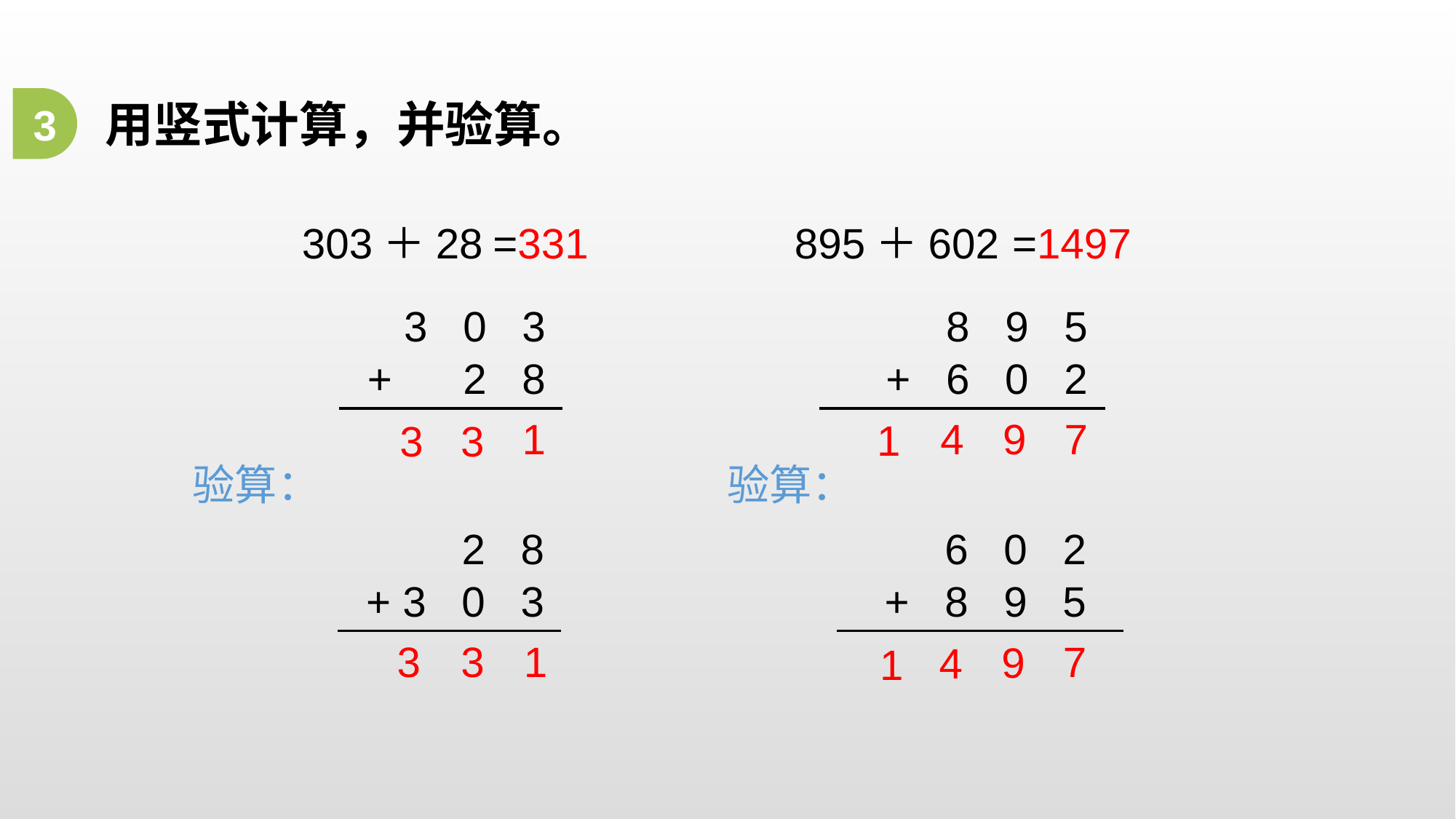

用竖式计算，并验算。
3
303＋28
=331
895＋602
=1497
3   0   3
8   9   5
+      2   8
+   6   0   2
1
4
9
7
1
3
3
验算：
验算：
2   8
6   0   2
+ 3   0   3
+   8   9   5
1
7
3
3
9
4
1